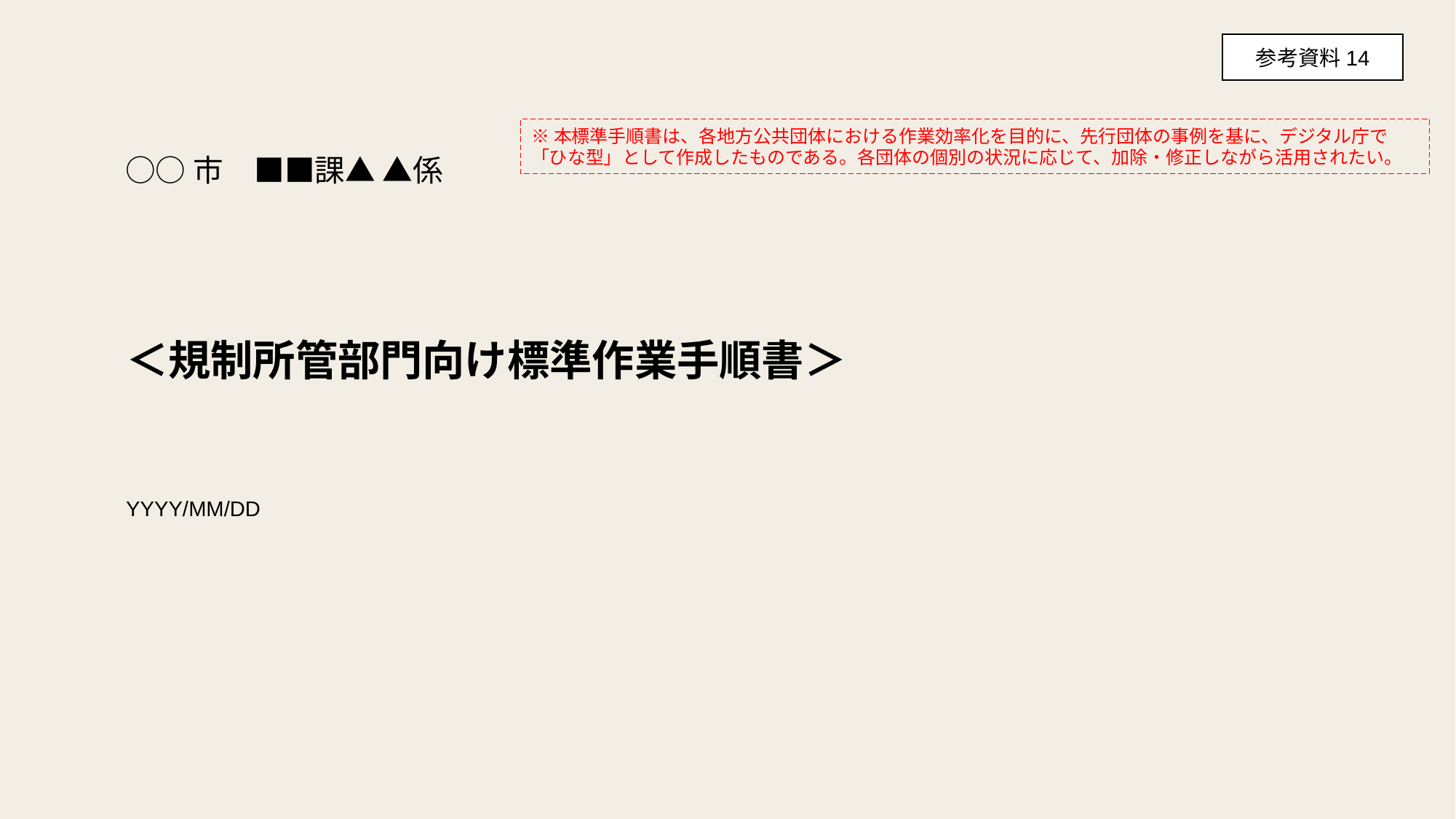

参考資料14
※本標準手順書は、各地方公共団体における作業効率化を目的に、先行団体の事例を基に、デジタル庁で「ひな型」として作成したものである。各団体の個別の状況に応じて、加除・修正しながら活用されたい。
○○市　■■課▲ ▲係
# ＜規制所管部門向け標準作業手順書＞
YYYY/MM/DD